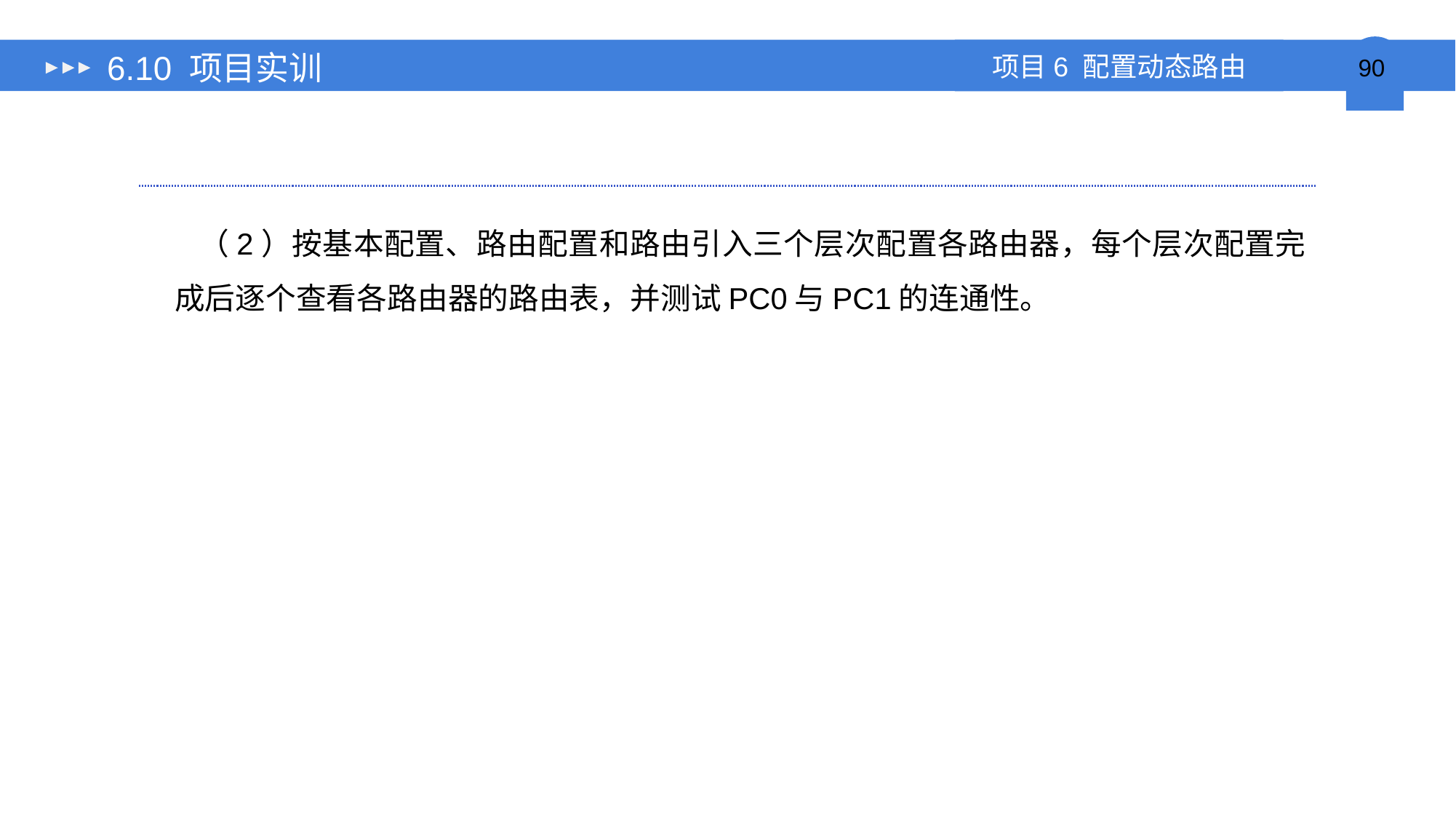

# 6.10 项目实训

（2）按基本配置、路由配置和路由引入三个层次配置各路由器，每个层次配置完成后逐个查看各路由器的路由表，并测试PC0与PC1的连通性。